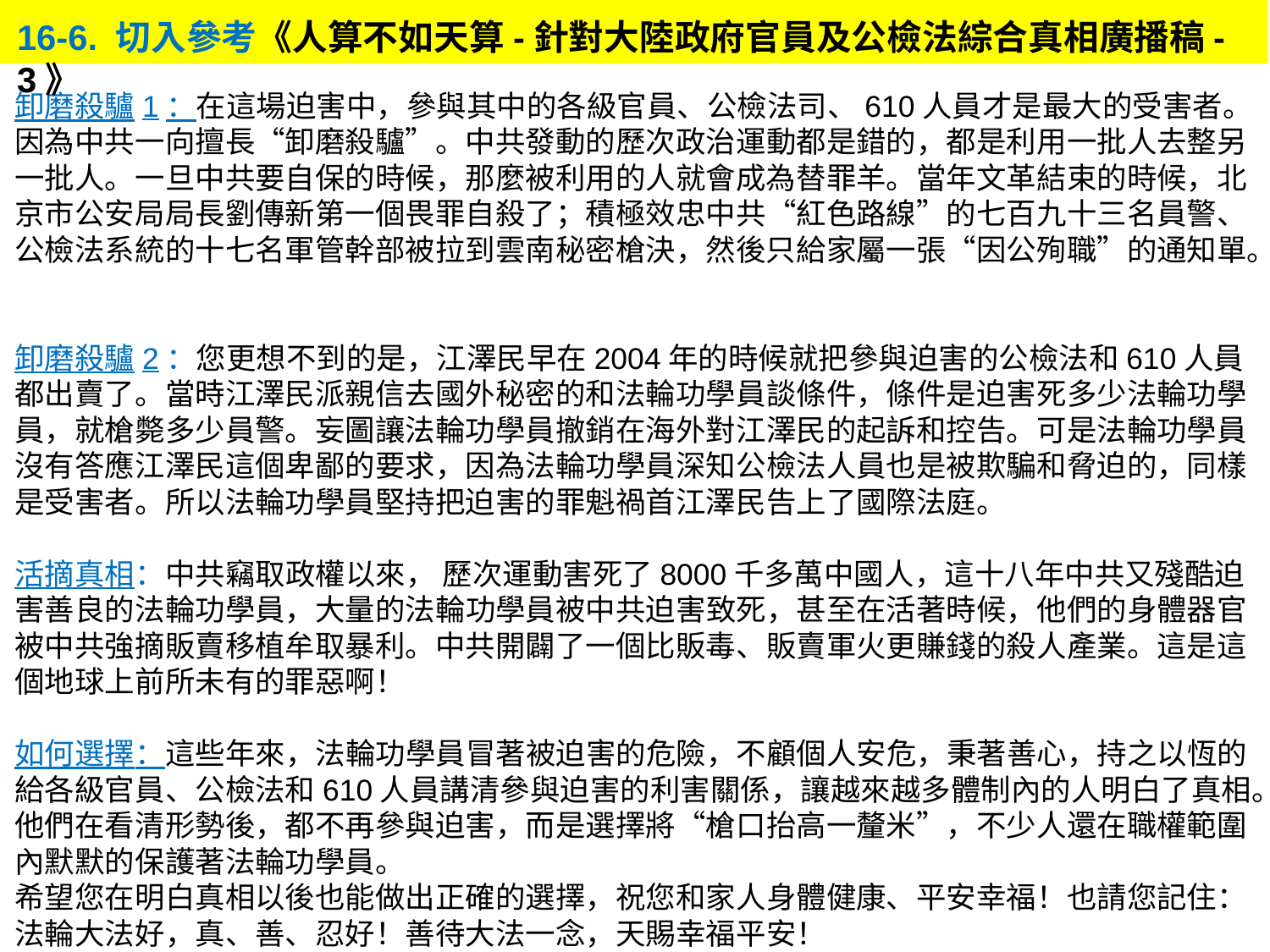

16-6. 切入參考《人算不如天算-針對大陸政府官員及公檢法綜合真相廣播稿-3》
卸磨殺驢1：在這場迫害中，參與其中的各級官員、公檢法司、610人員才是最大的受害者。因為中共一向擅長“卸磨殺驢”。中共發動的歷次政治運動都是錯的，都是利用一批人去整另一批人。一旦中共要自保的時候，那麼被利用的人就會成為替罪羊。當年文革結束的時候，北京市公安局局長劉傳新第一個畏罪自殺了；積極效忠中共“紅色路線”的七百九十三名員警、公檢法系統的十七名軍管幹部被拉到雲南秘密槍決，然後只給家屬一張“因公殉職”的通知單。

卸磨殺驢2：您更想不到的是，江澤民早在2004年的時候就把參與迫害的公檢法和610人員都出賣了。當時江澤民派親信去國外秘密的和法輪功學員談條件，條件是迫害死多少法輪功學員，就槍斃多少員警。妄圖讓法輪功學員撤銷在海外對江澤民的起訴和控告。可是法輪功學員沒有答應江澤民這個卑鄙的要求，因為法輪功學員深知公檢法人員也是被欺騙和脅迫的，同樣是受害者。所以法輪功學員堅持把迫害的罪魁禍首江澤民告上了國際法庭。

活摘真相：中共竊取政權以來， 歷次運動害死了8000千多萬中國人，這十八年中共又殘酷迫害善良的法輪功學員，大量的法輪功學員被中共迫害致死，甚至在活著時候，他們的身體器官被中共強摘販賣移植牟取暴利。中共開闢了一個比販毒、販賣軍火更賺錢的殺人產業。這是這個地球上前所未有的罪惡啊！

如何選擇：這些年來，法輪功學員冒著被迫害的危險，不顧個人安危，秉著善心，持之以恆的給各級官員、公檢法和610人員講清參與迫害的利害關係，讓越來越多體制內的人明白了真相。他們在看清形勢後，都不再參與迫害，而是選擇將“槍口抬高一釐米”，不少人還在職權範圍內默默的保護著法輪功學員。
希望您在明白真相以後也能做出正確的選擇，祝您和家人身體健康、平安幸福！也請您記住：法輪大法好，真、善、忍好！善待大法一念，天賜幸福平安！